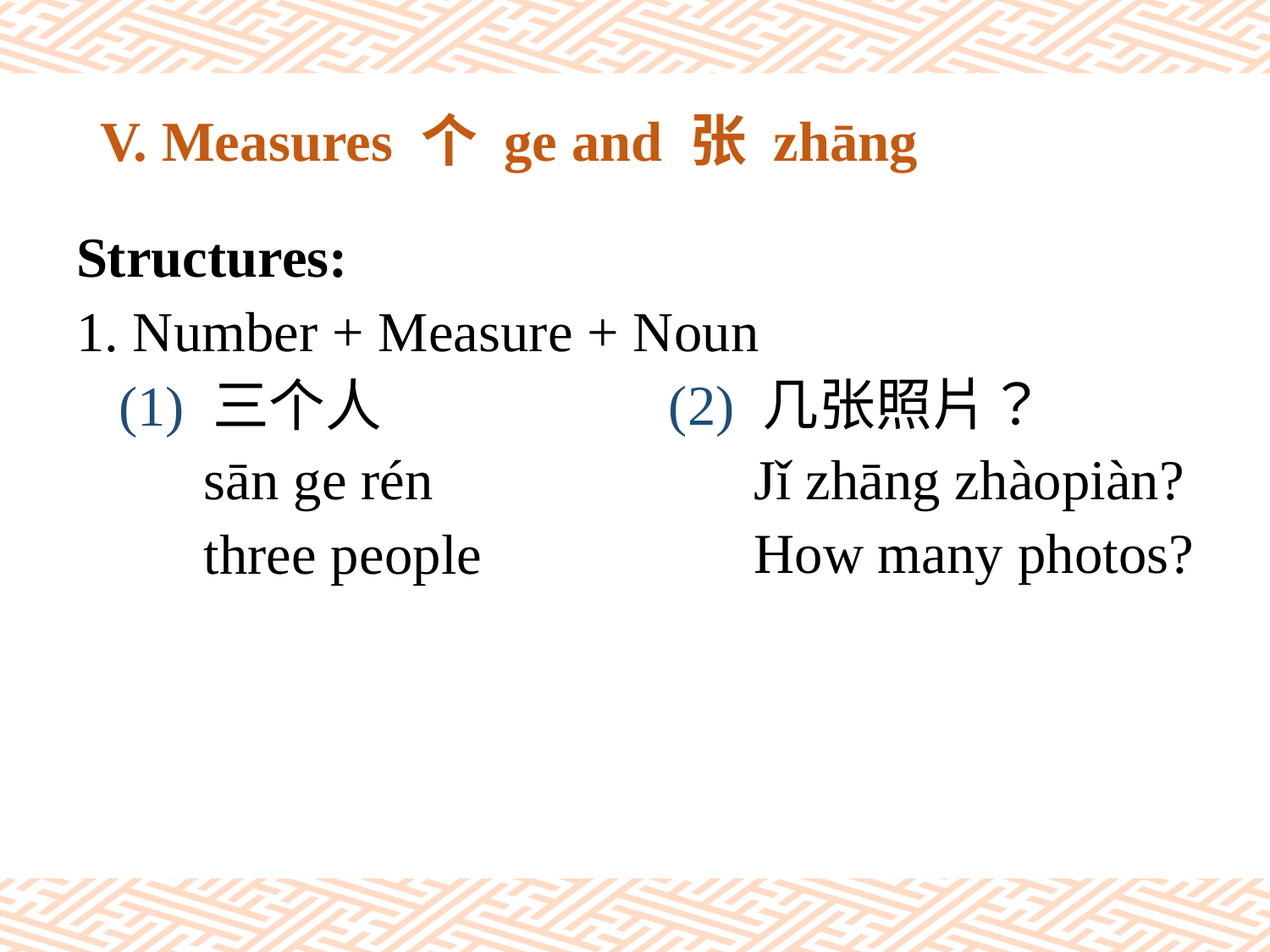

# V. Measures 个 ge and 张 zhāng
Structures:
1. Number + Measure + Noun
   (1) 三个人
         sān ge rén
         three people

(2) 几张照片？
      Jǐ zhāng zhàopiàn?
      How many photos?